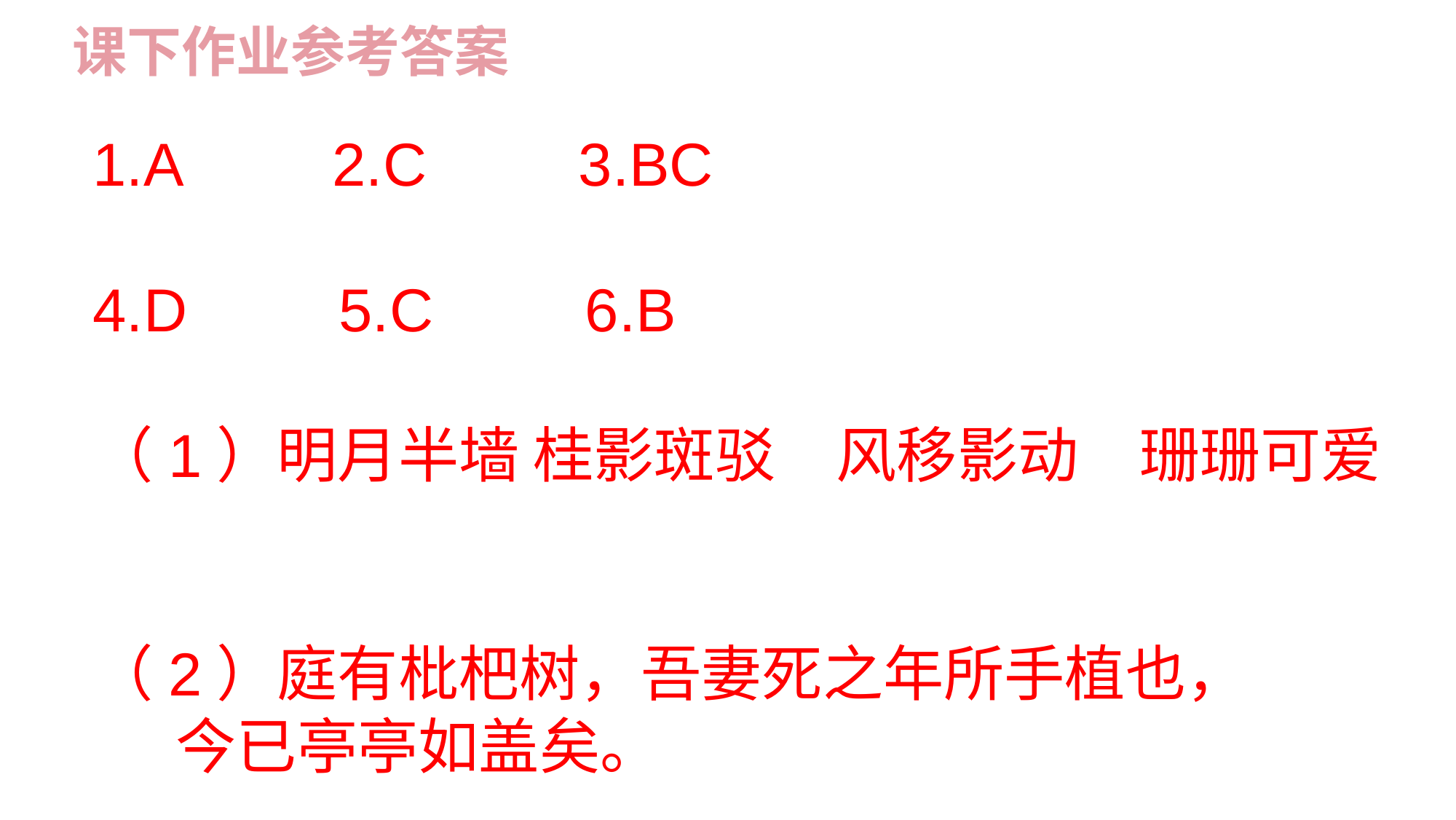

课下作业参考答案
1.A         2.C         3.BC

4.D         5.C         6.B

（1）明月半墙 桂影斑驳　风移影动　珊珊可爱

（2）庭有枇杷树，吾妻死之年所手植也，
     今已亭亭如盖矣。